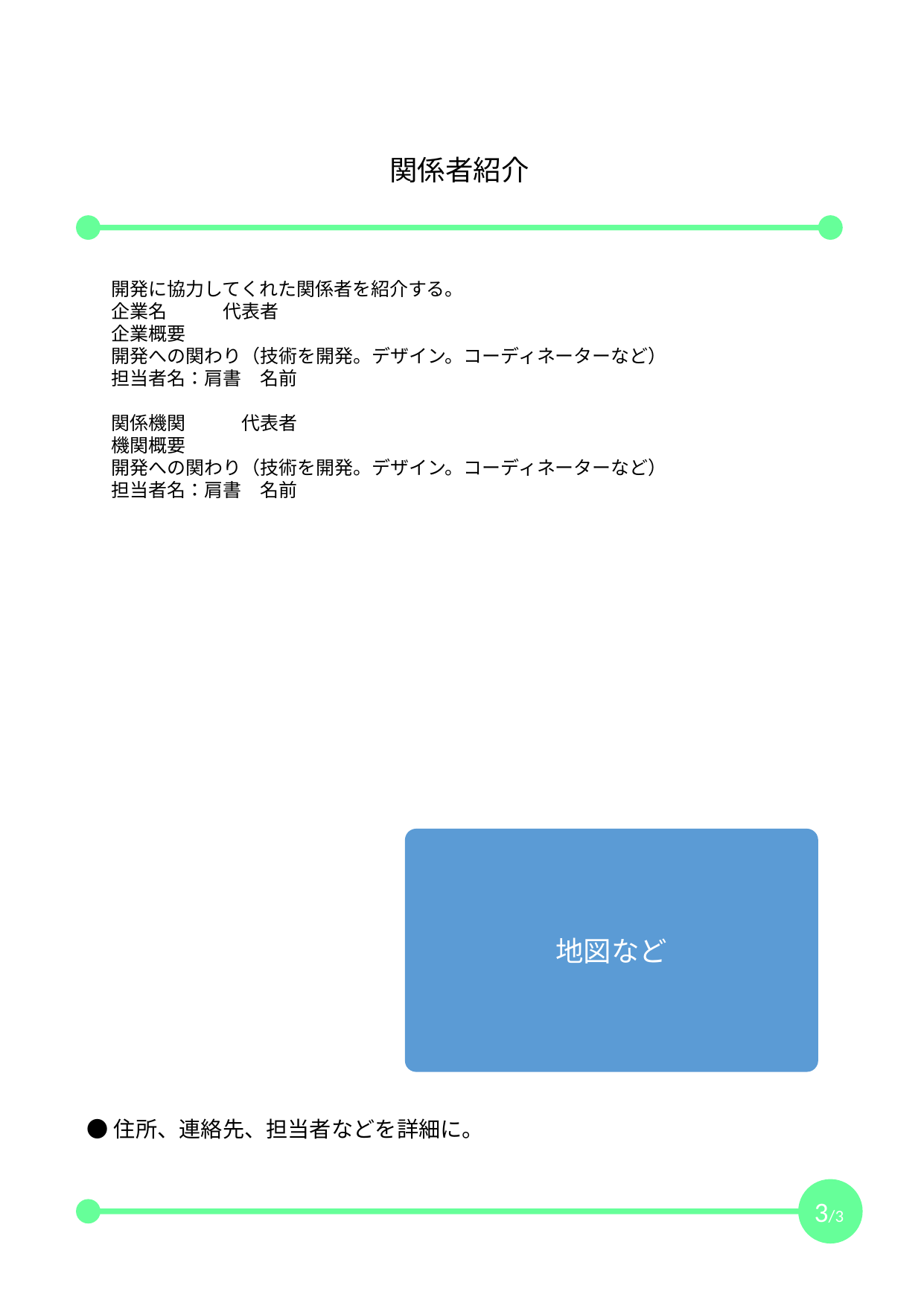

関係者紹介

開発に協力してくれた関係者を紹介する。
企業名　　　代表者
企業概要
開発への関わり（技術を開発。デザイン。コーディネーターなど）
担当者名：肩書　名前

関係機関　　　代表者
機関概要
開発への関わり（技術を開発。デザイン。コーディネーターなど）
担当者名：肩書　名前

地図など
●住所、連絡先、担当者などを詳細に。

3/3